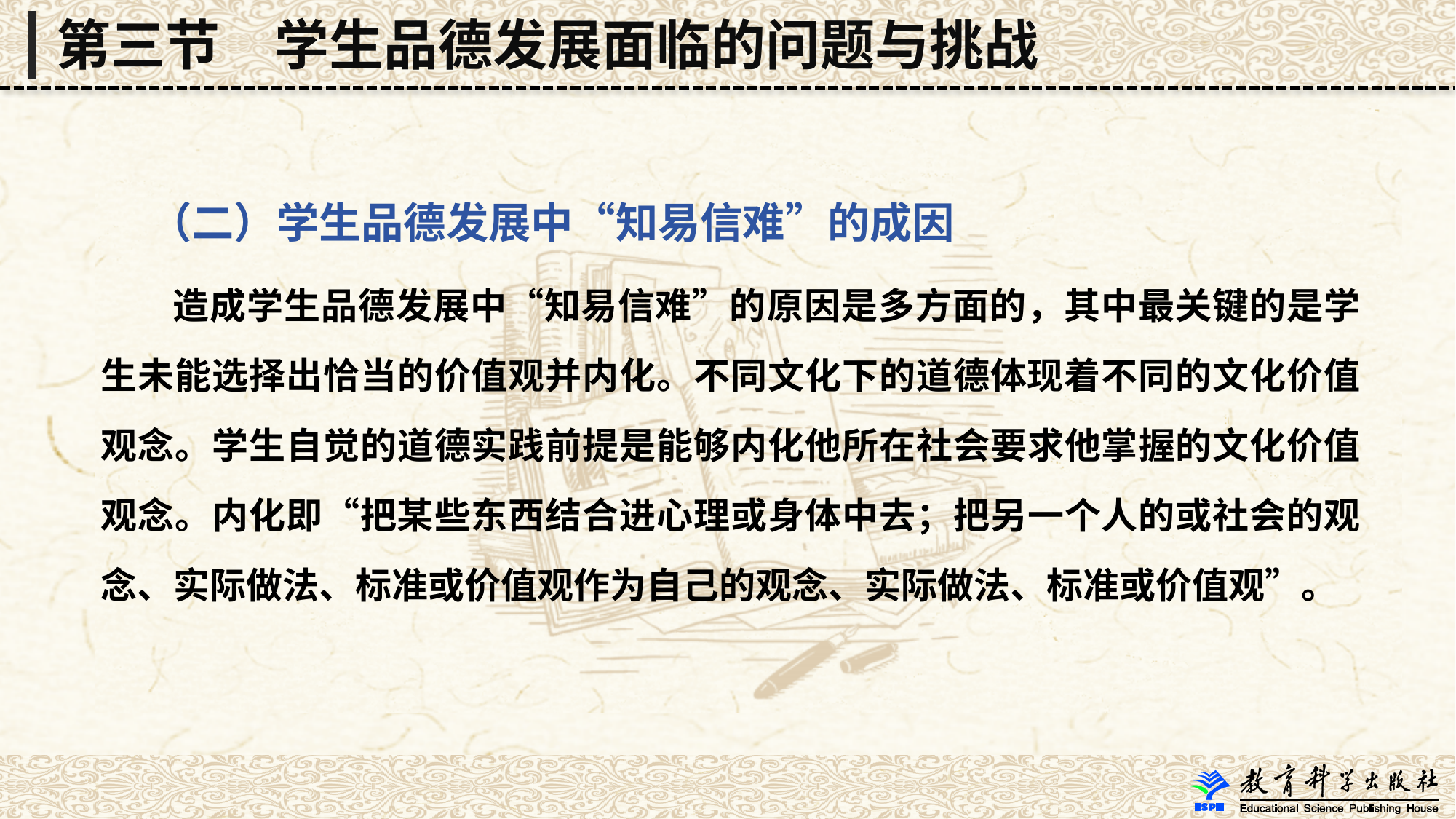

第三节　学生品德发展面临的问题与挑战
    （二）学生品德发展中“知易信难”的成因

       造成学生品德发展中“知易信难”的原因是多方面的，其中最关键的是学生未能选择出恰当的价值观并内化。不同文化下的道德体现着不同的文化价值观念。学生自觉的道德实践前提是能够内化他所在社会要求他掌握的文化价值观念。内化即“把某些东西结合进心理或身体中去；把另一个人的或社会的观念、实际做法、标准或价值观作为自己的观念、实际做法、标准或价值观”。